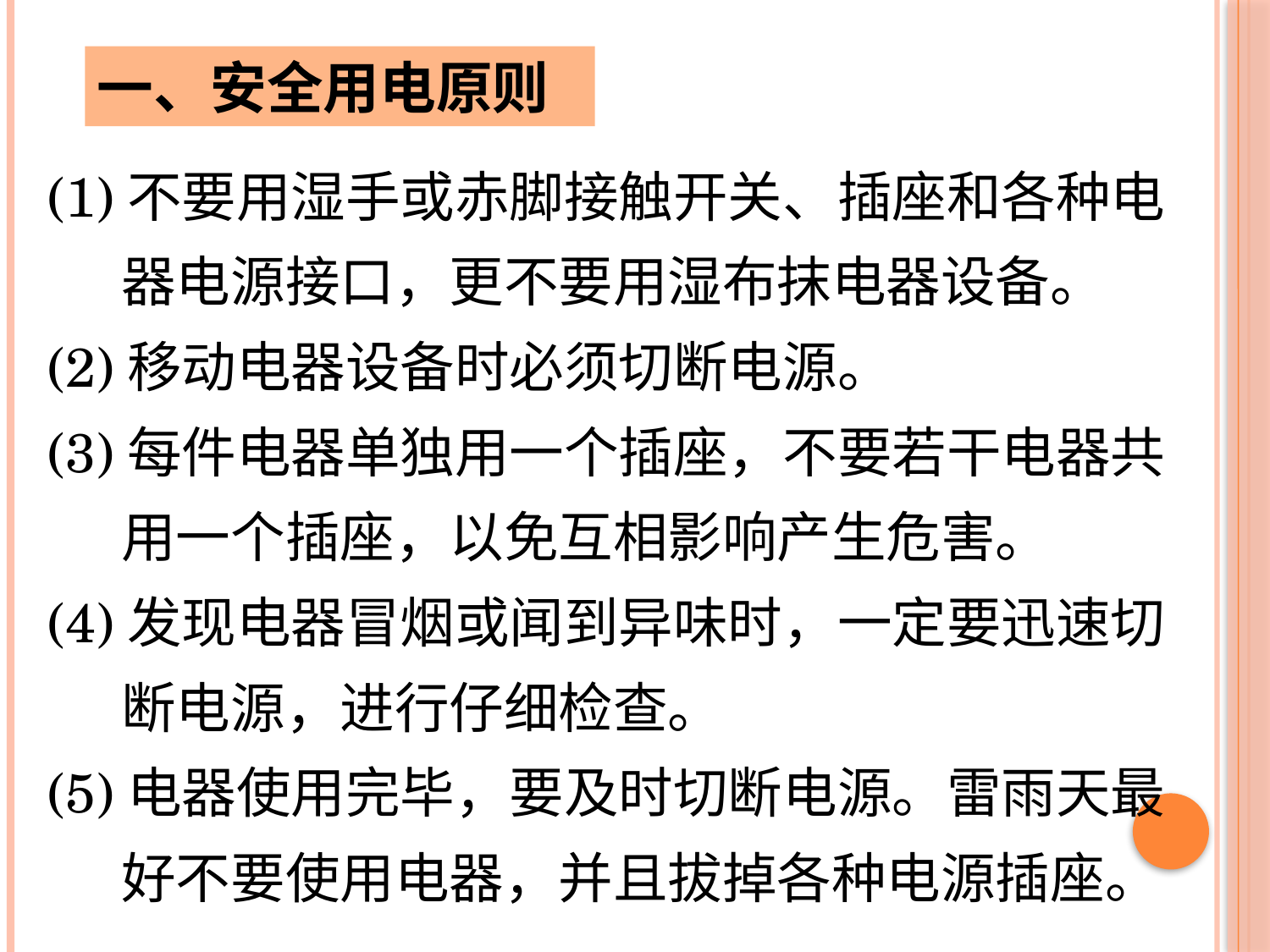

一、安全用电原则
(1)不要用湿手或赤脚接触开关、插座和各种电器电源接口，更不要用湿布抹电器设备。
(2)移动电器设备时必须切断电源。
(3)每件电器单独用一个插座，不要若干电器共用一个插座，以免互相影响产生危害。
(4)发现电器冒烟或闻到异味时，一定要迅速切断电源，进行仔细检查。
(5)电器使用完毕，要及时切断电源。雷雨天最好不要使用电器，并且拔掉各种电源插座。